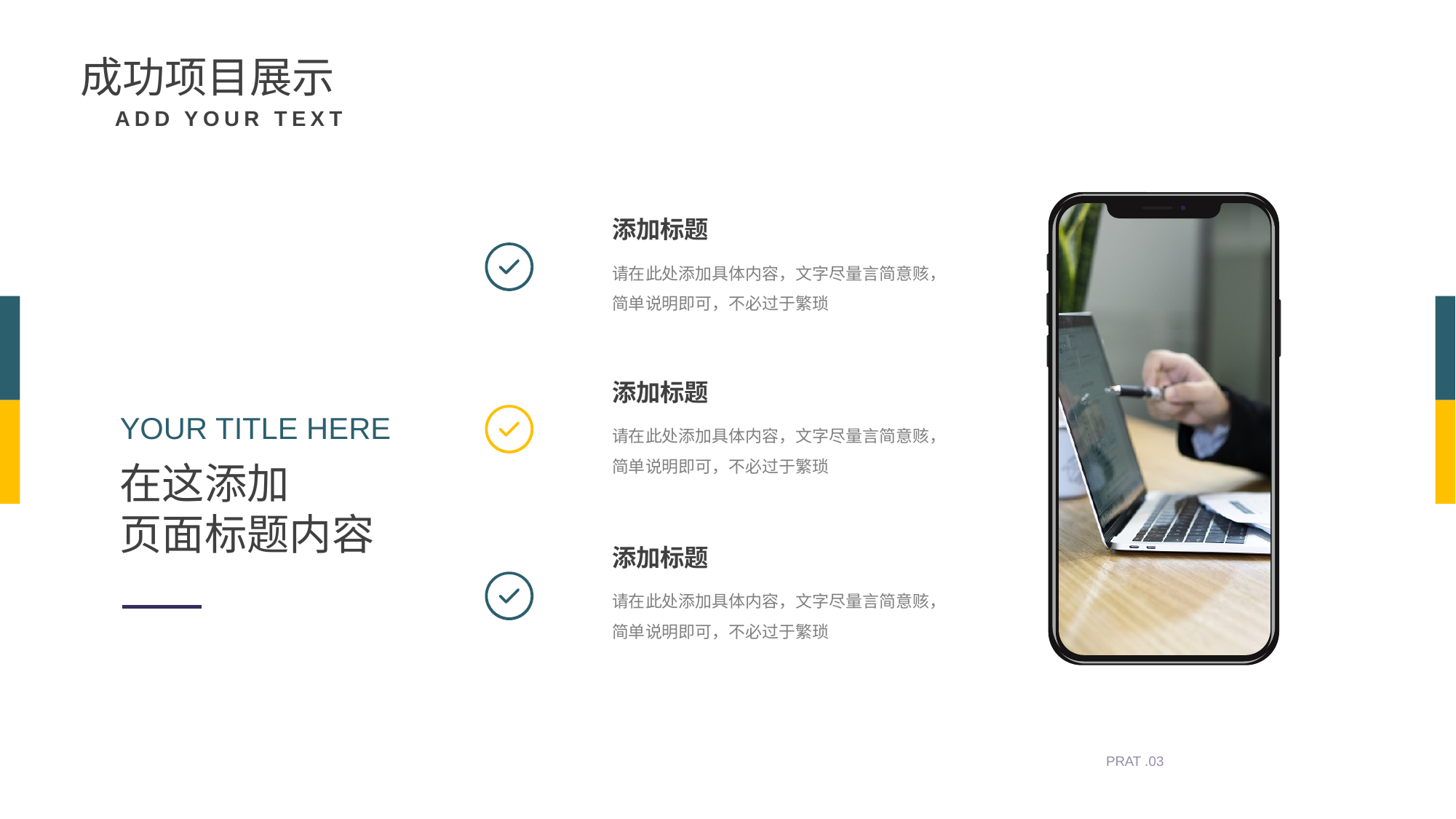

成功项目展示
ADD YOUR TEXT

添加标题

请在此处添加具体内容，文字尽量言简意赅，简单说明即可，不必过于繁琐

添加标题
YOUR TITLE HERE

请在此处添加具体内容，文字尽量言简意赅，简单说明即可，不必过于繁琐
在这添加
页面标题内容
添加标题

请在此处添加具体内容，文字尽量言简意赅，简单说明即可，不必过于繁琐
PRAT .03